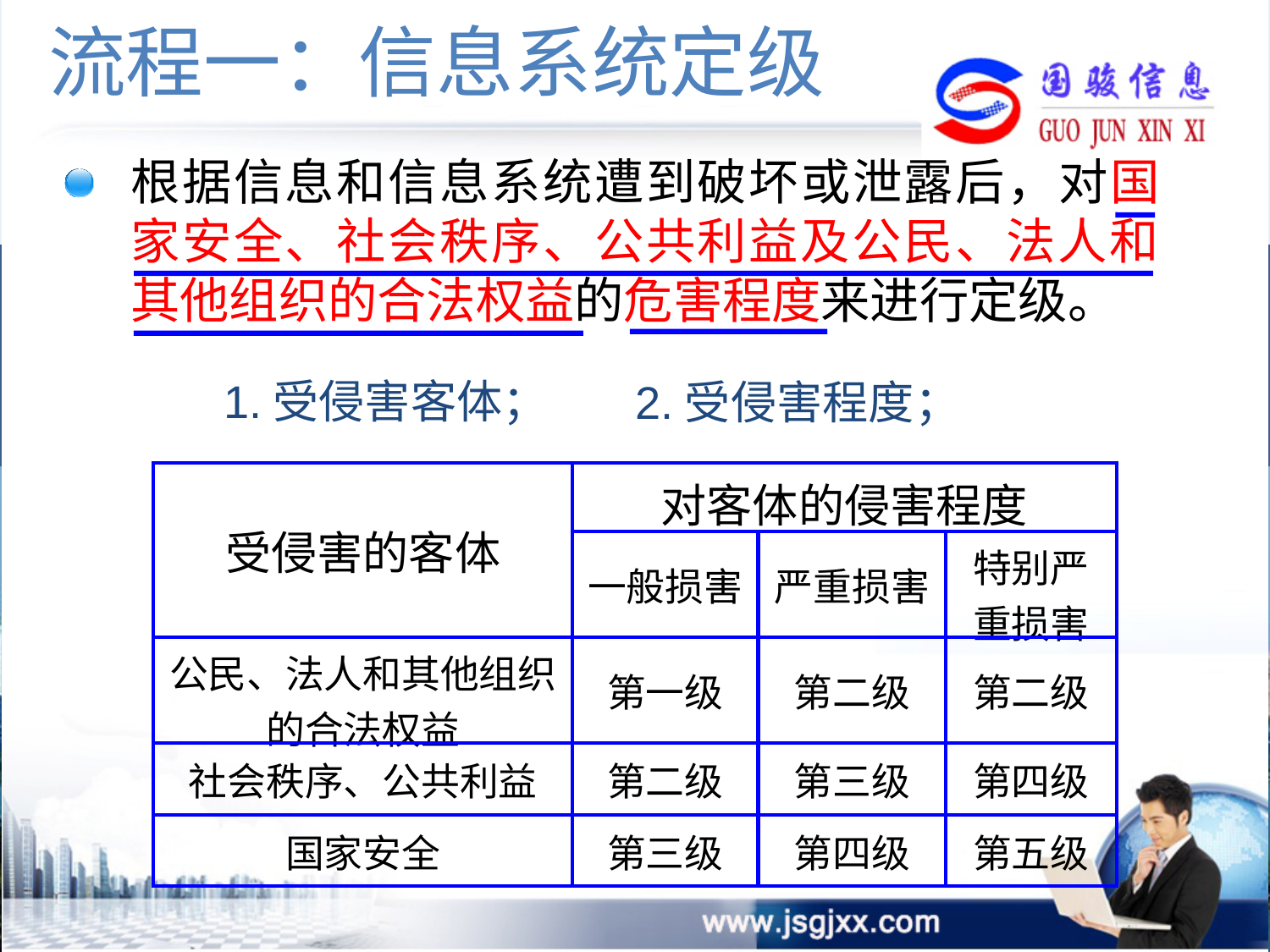

流程一：信息系统定级
根据信息和信息系统遭到破坏或泄露后，对国家安全、社会秩序、公共利益及公民、法人和其他组织的合法权益的危害程度来进行定级。

1.受侵害客体；
2.受侵害程度；
| 受侵害的客体 | 对客体的侵害程度 |  |  |
| --- | --- | --- | --- |
|  | 一般损害 | 严重损害 | 特别严重损害 |
| 公民、法人和其他组织的合法权益 | 第一级 | 第二级 | 第二级 |
| 社会秩序、公共利益 | 第二级 | 第三级 | 第四级 |
| 国家安全 | 第三级 | 第四级 | 第五级 |